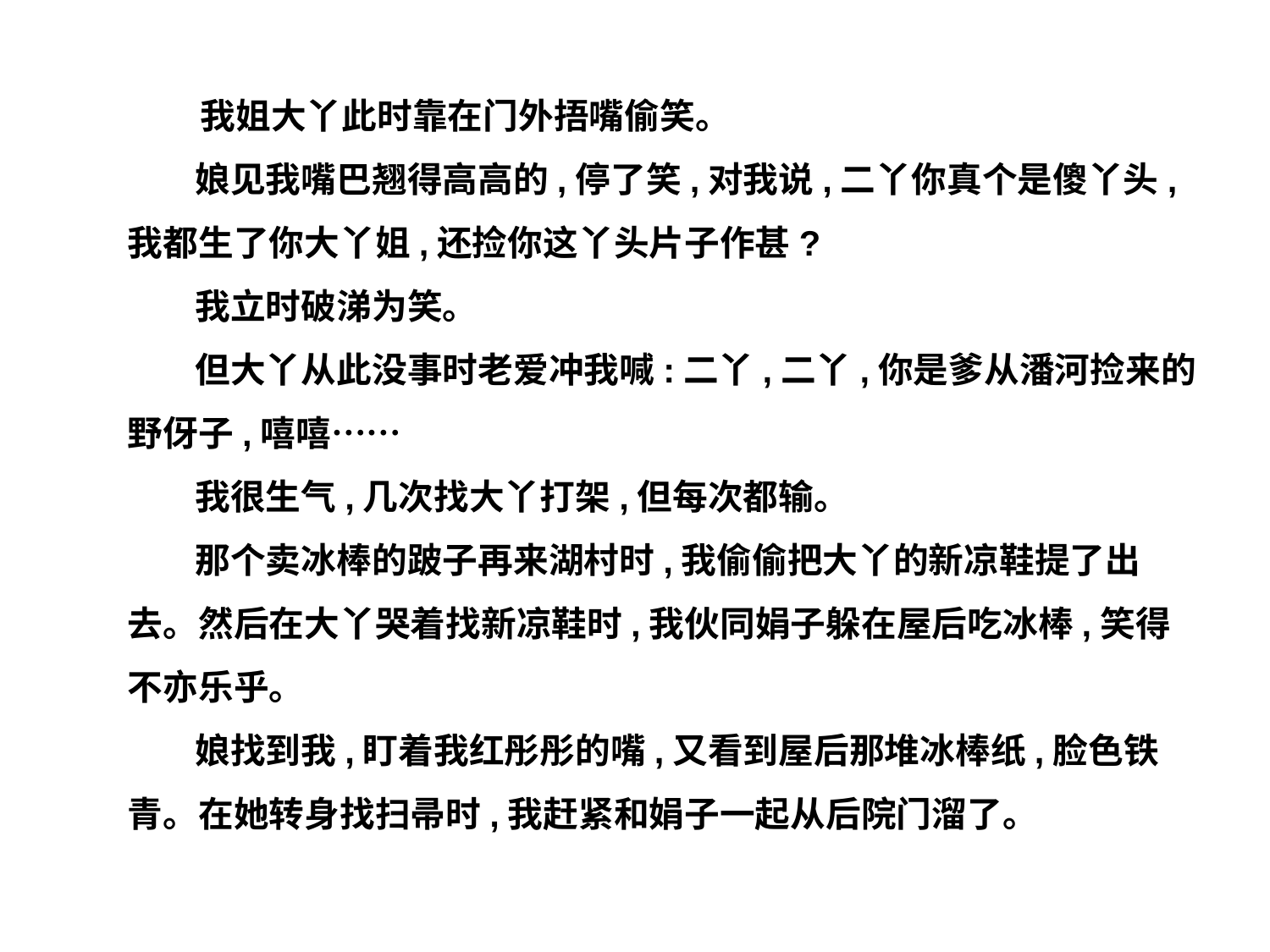

我姐大丫此时靠在门外捂嘴偷笑。
　    娘见我嘴巴翘得高高的,停了笑,对我说,二丫你真个是傻丫头,我都生了你大丫姐,还捡你这丫头片子作甚?
　    我立时破涕为笑。
　    但大丫从此没事时老爱冲我喊:二丫,二丫,你是爹从潘河捡来的野伢子,嘻嘻……
　    我很生气,几次找大丫打架,但每次都输。
　    那个卖冰棒的跛子再来湖村时,我偷偷把大丫的新凉鞋提了出去。然后在大丫哭着找新凉鞋时,我伙同娟子躲在屋后吃冰棒,笑得不亦乐乎。
　    娘找到我,盯着我红彤彤的嘴,又看到屋后那堆冰棒纸,脸色铁青。在她转身找扫帚时,我赶紧和娟子一起从后院门溜了。